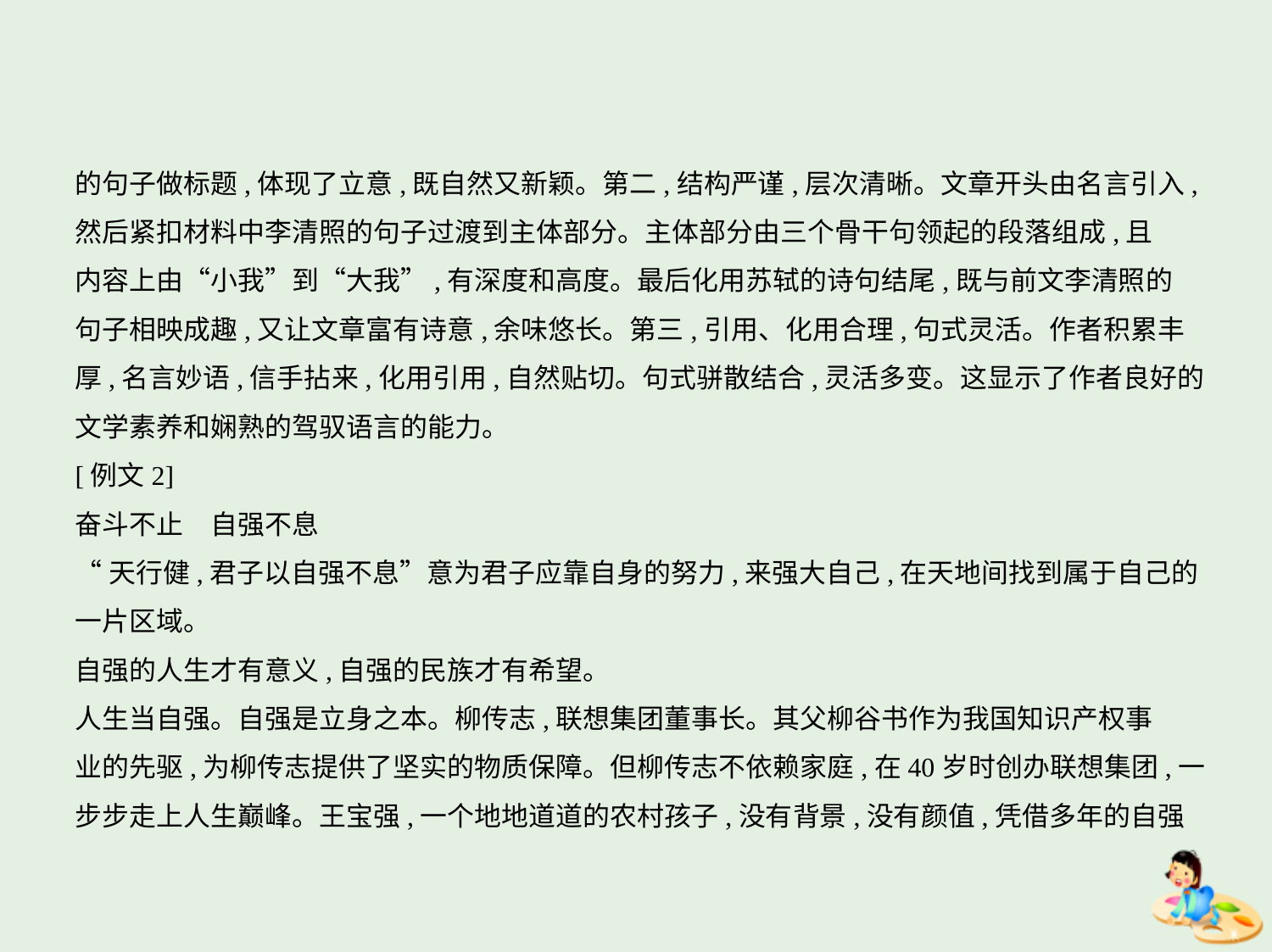

的句子做标题,体现了立意,既自然又新颖。第二,结构严谨,层次清晰。文章开头由名言引入,
然后紧扣材料中李清照的句子过渡到主体部分。主体部分由三个骨干句领起的段落组成,且
内容上由“小我”到“大我”,有深度和高度。最后化用苏轼的诗句结尾,既与前文李清照的
句子相映成趣,又让文章富有诗意,余味悠长。第三,引用、化用合理,句式灵活。作者积累丰
厚,名言妙语,信手拈来,化用引用,自然贴切。句式骈散结合,灵活多变。这显示了作者良好的
文学素养和娴熟的驾驭语言的能力。
[例文2]
奋斗不止　自强不息
“天行健,君子以自强不息”意为君子应靠自身的努力,来强大自己,在天地间找到属于自己的
一片区域。
自强的人生才有意义,自强的民族才有希望。
人生当自强。自强是立身之本。柳传志,联想集团董事长。其父柳谷书作为我国知识产权事
业的先驱,为柳传志提供了坚实的物质保障。但柳传志不依赖家庭,在40岁时创办联想集团,一
步步走上人生巅峰。王宝强,一个地地道道的农村孩子,没有背景,没有颜值,凭借多年的自强